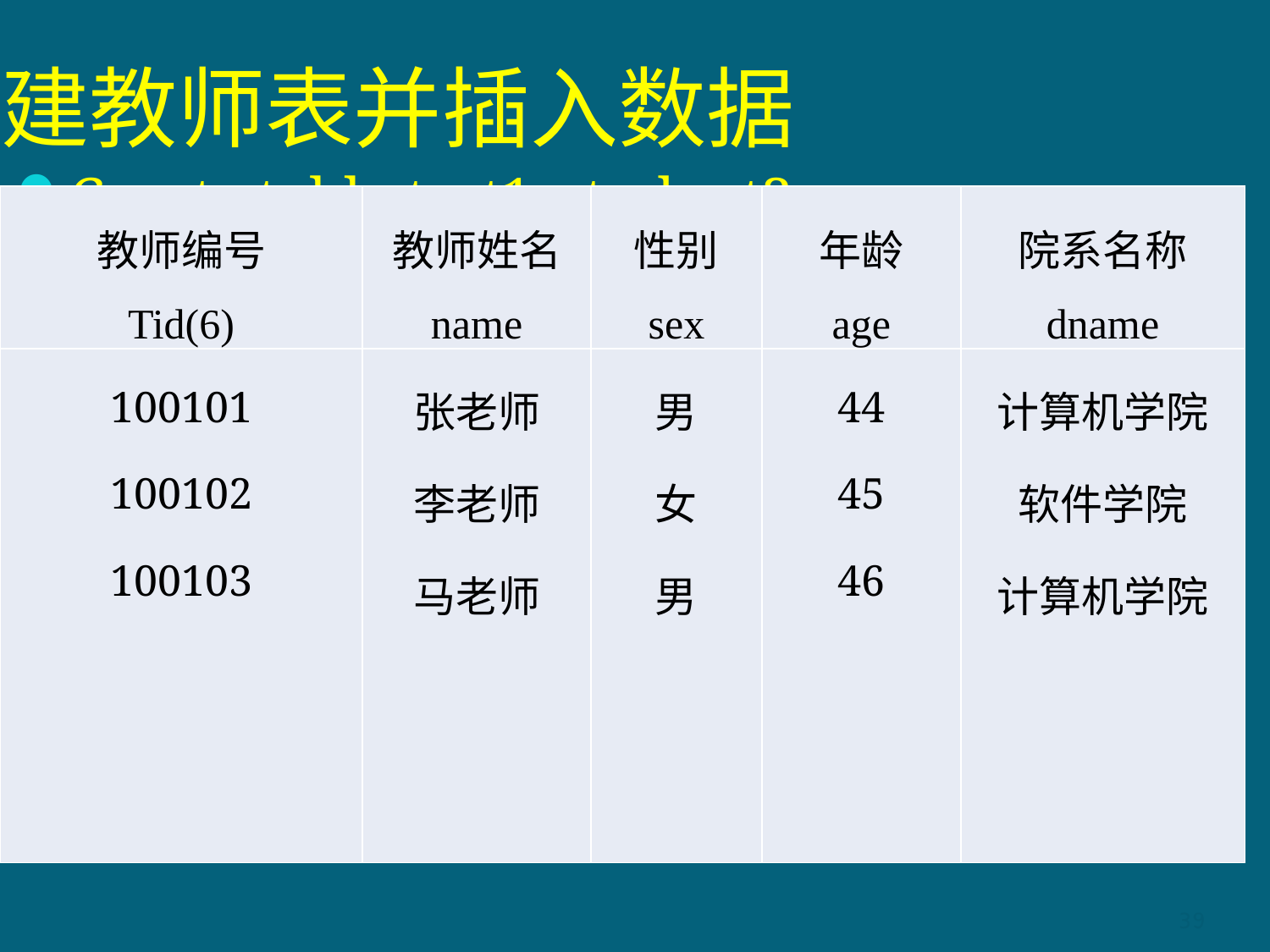

# 建教师表并插入数据
Create table test1_student3 as
select sid,name, 2014- extract(year from birthday) age ,birthday,dname,class  from test1_student;

| 教师编号 Tid(6) | 教师姓名 name | 性别 sex | 年龄 age | 院系名称 dname |
| --- | --- | --- | --- | --- |
| 100101 100102 100103 | 张老师 李老师 马老师 | 男 女 男 | 44 45 46 | 计算机学院 软件学院 计算机学院 |
39